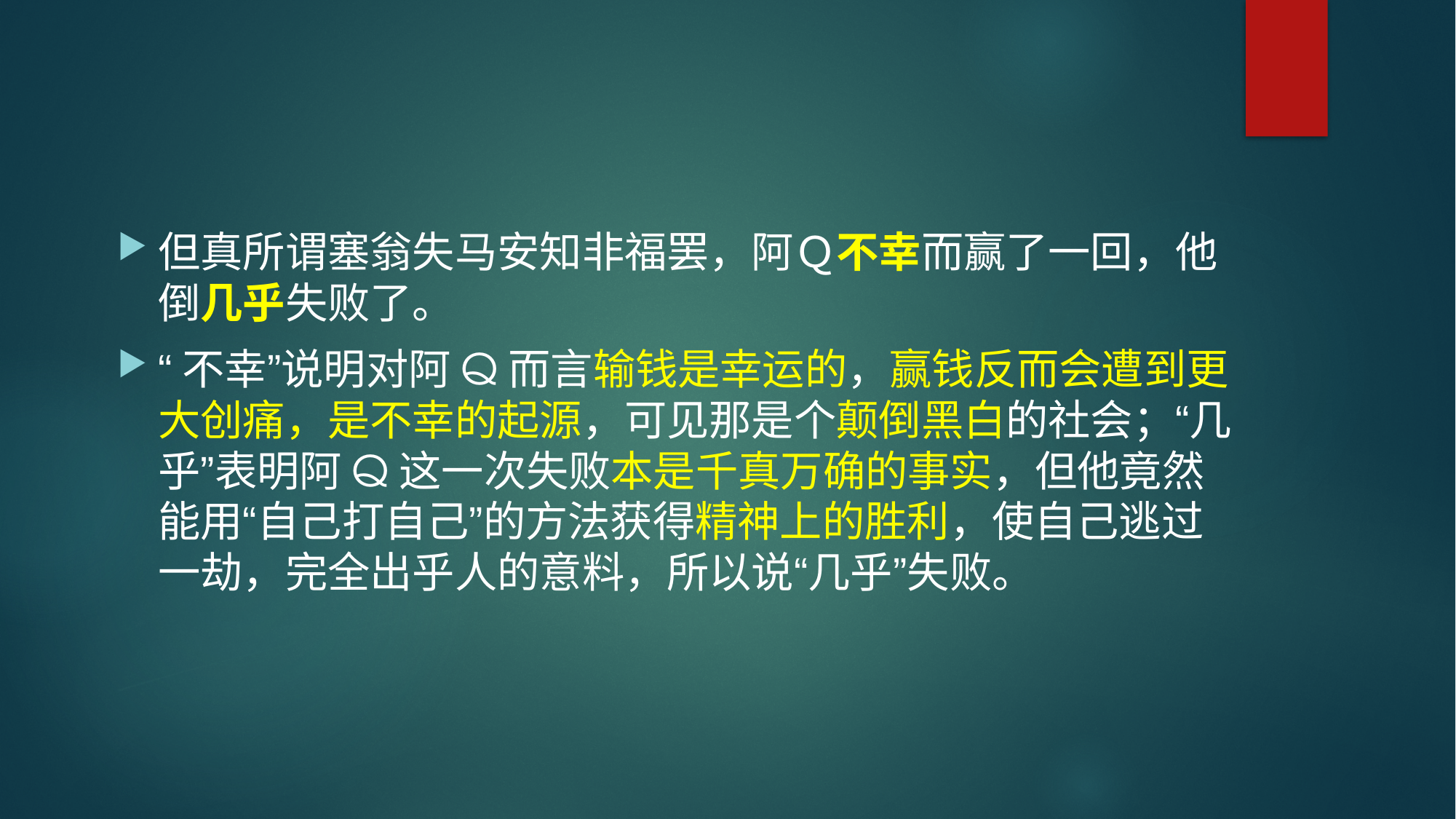

但真所谓塞翁失马安知非福罢，阿Ｑ不幸而赢了一回，他倒几乎失败了。
“不幸”说明对阿Q而言输钱是幸运的，赢钱反而会遭到更大创痛，是不幸的起源，可见那是个颠倒黑白的社会；“几乎”表明阿Q这一次失败本是千真万确的事实，但他竟然能用“自己打自己”的方法获得精神上的胜利，使自己逃过一劫，完全出乎人的意料，所以说“几乎”失败。